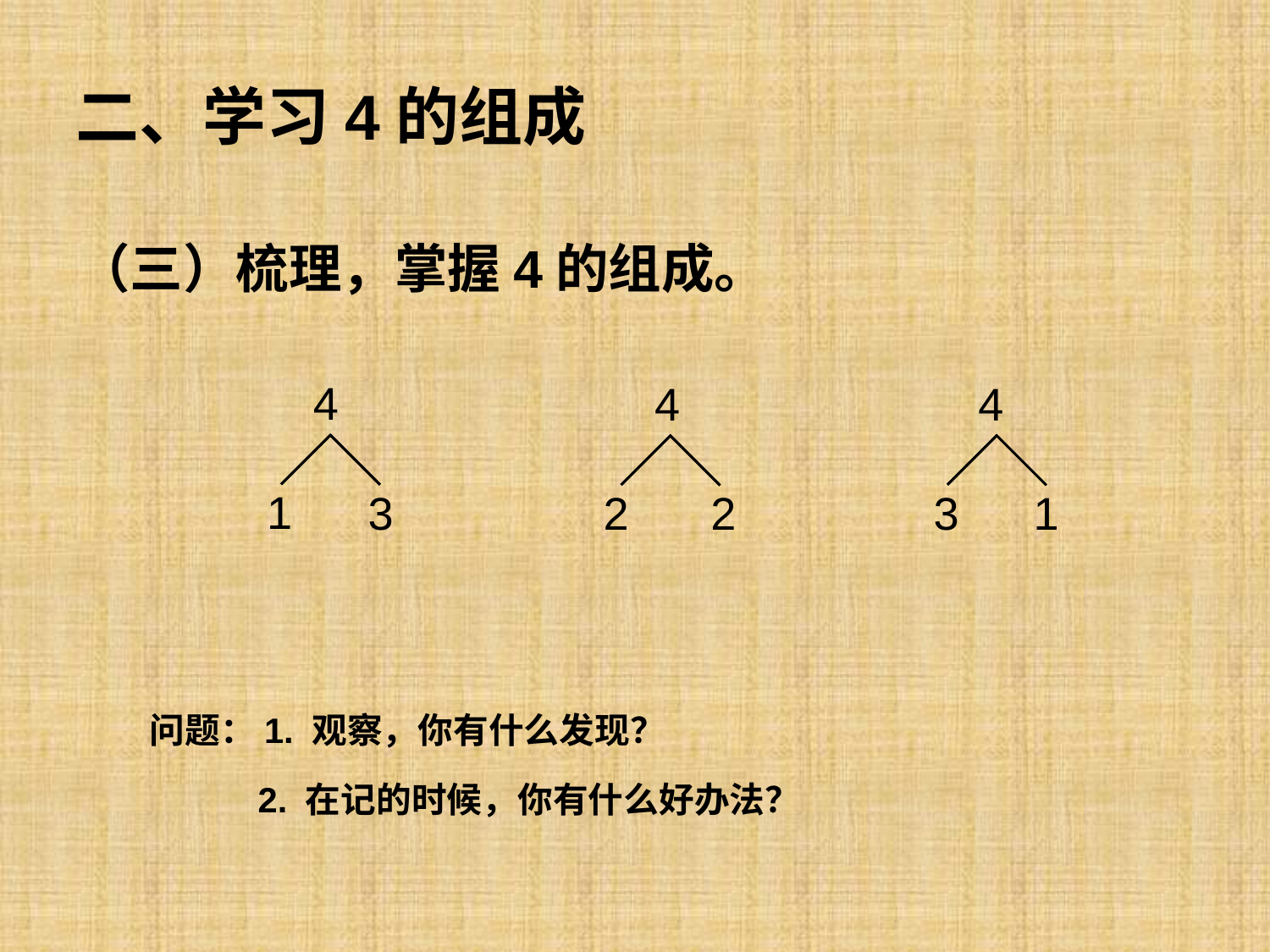

二、学习4的组成
（三）梳理，掌握4的组成。
4
4
4
1
3
2
2
3
1
问题：1. 观察，你有什么发现？
2. 在记的时候，你有什么好办法？